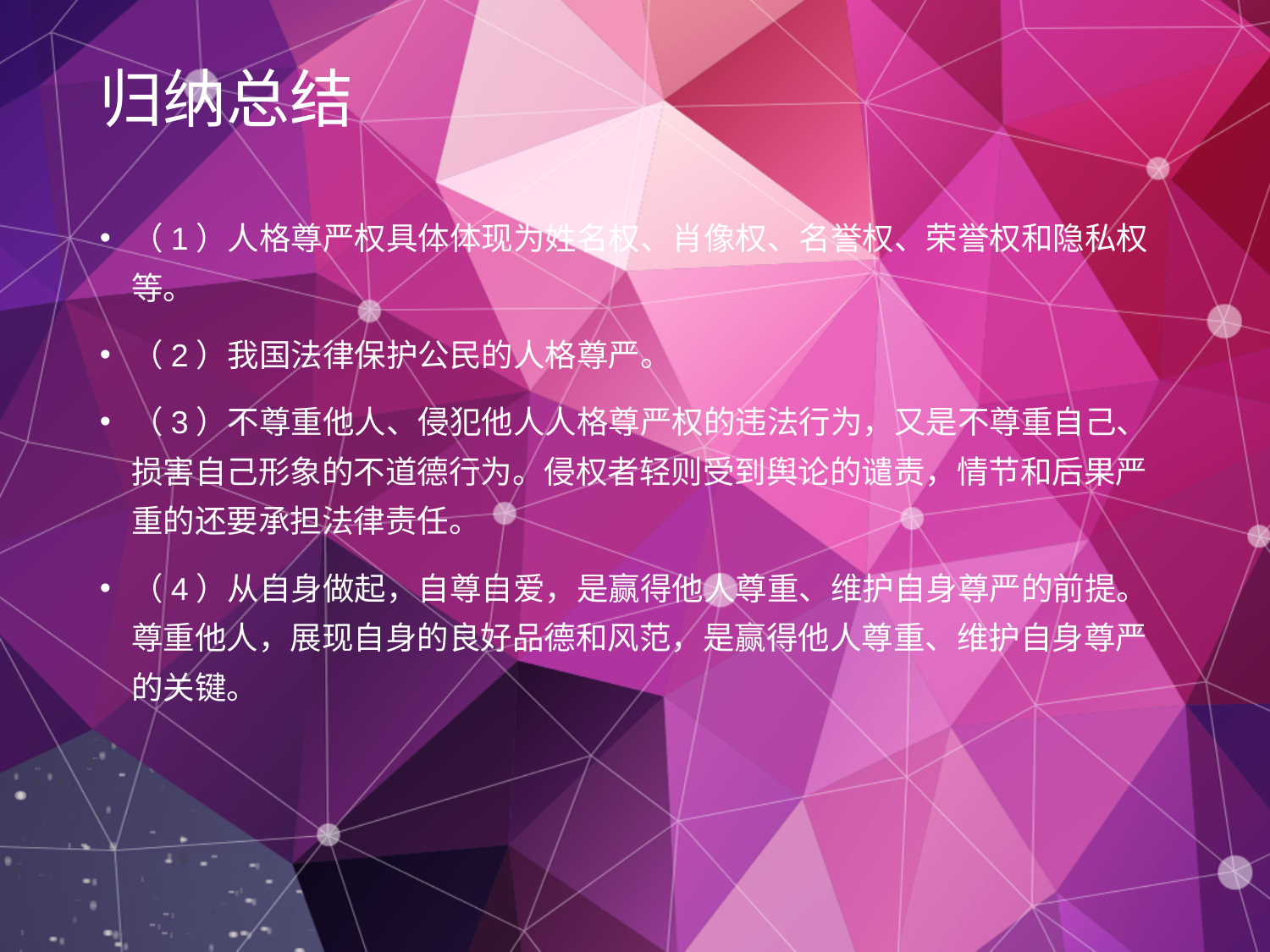

归纳总结
（1）人格尊严权具体体现为姓名权、肖像权、名誉权、荣誉权和隐私权等。
（2）我国法律保护公民的人格尊严。
（3）不尊重他人、侵犯他人人格尊严权的违法行为，又是不尊重自己、损害自己形象的不道德行为。侵权者轻则受到舆论的谴责，情节和后果严重的还要承担法律责任。
（4）从自身做起，自尊自爱，是赢得他人尊重、维护自身尊严的前提。尊重他人，展现自身的良好品德和风范，是赢得他人尊重、维护自身尊严的关键。